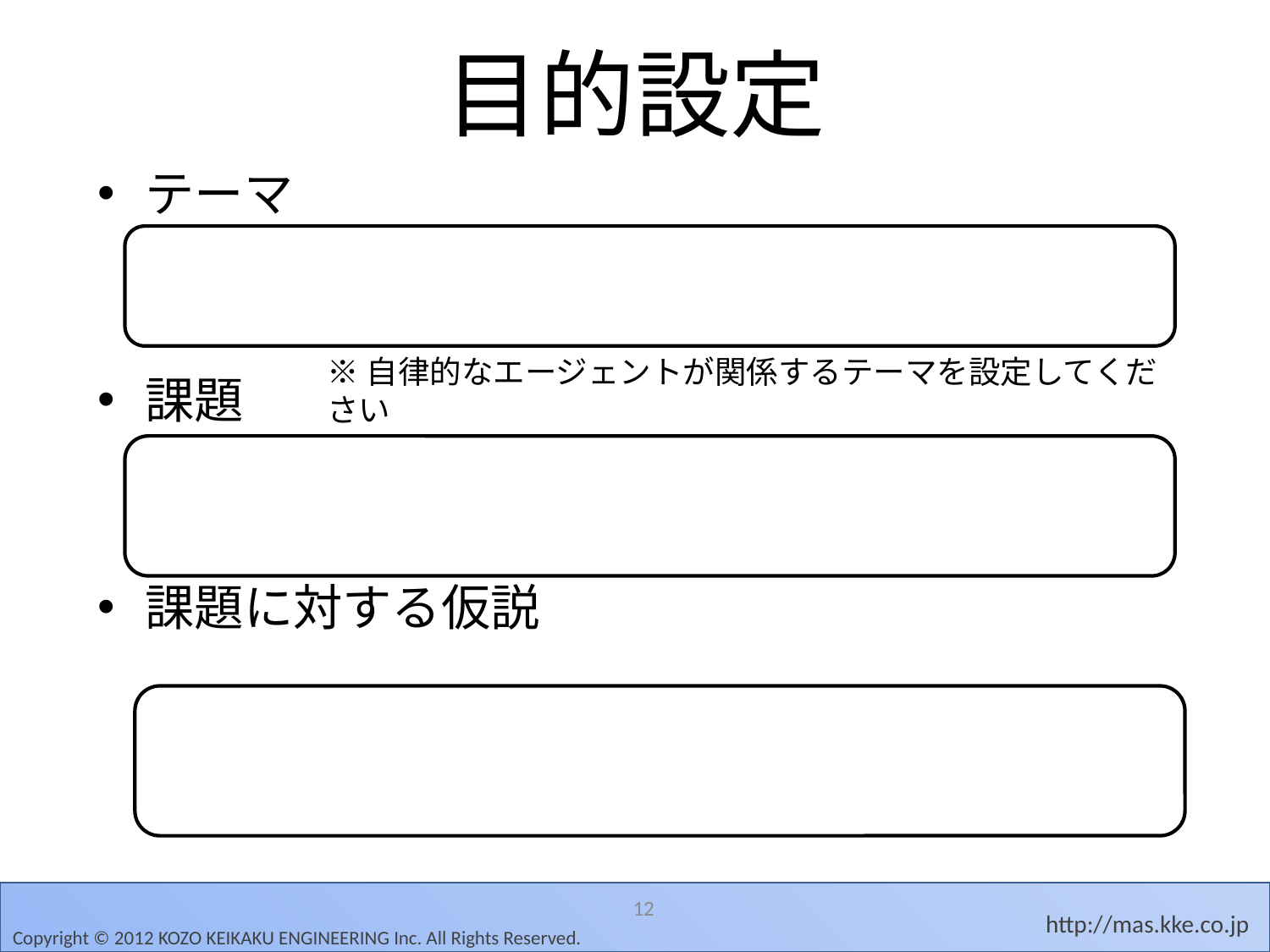

# 目的設定
テーマ

課題

課題に対する仮説

※自律的なエージェントが関係するテーマを設定してください

12
Copyright © 2012 KOZO KEIKAKU ENGINEERING Inc. All Rights Reserved.